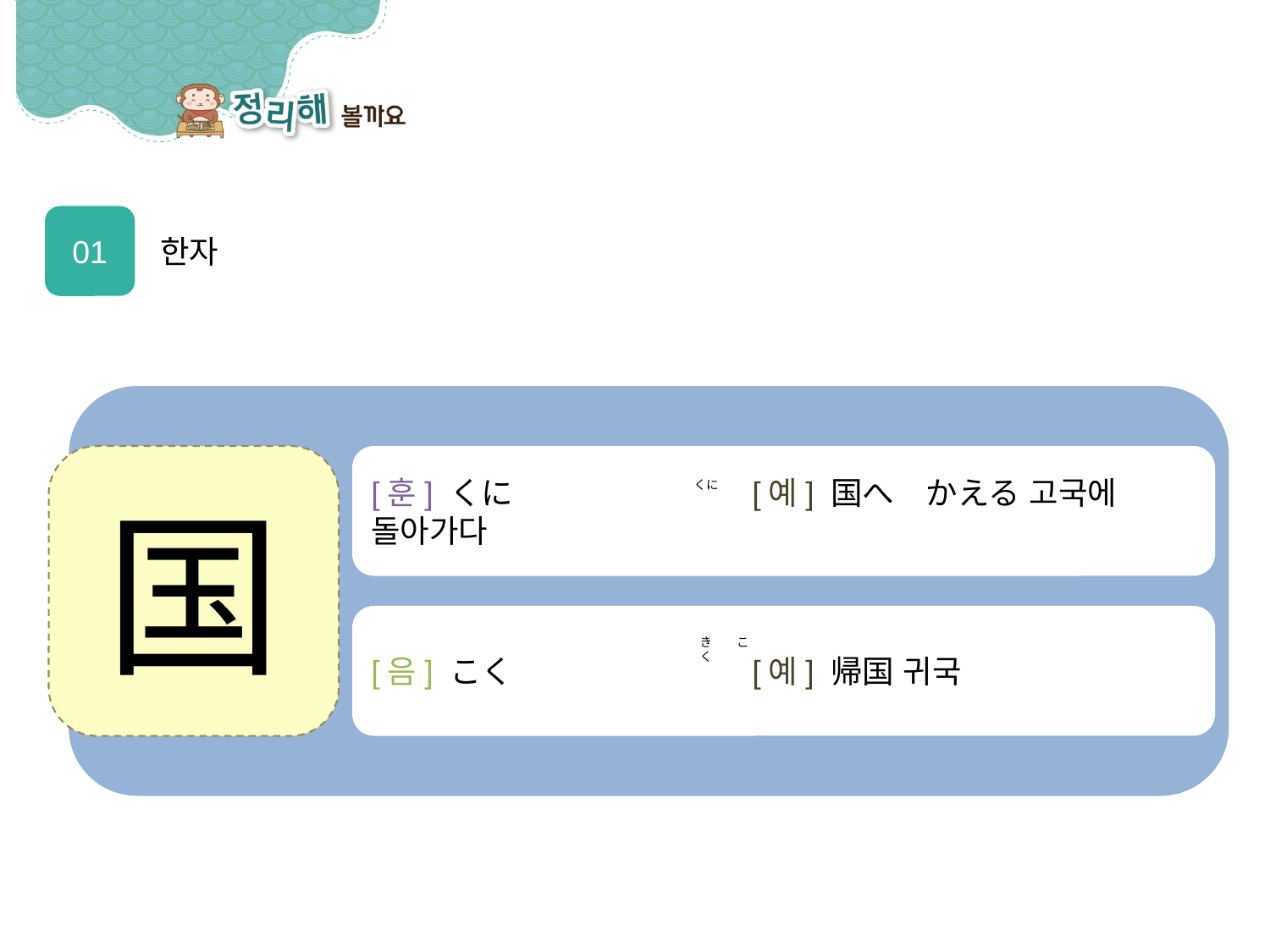

01
한자

国
[훈] くに		[예] 国へ　かえる 고국에 돌아가다
くに
[음] こく		[예] 帰国 귀국
き　　こく